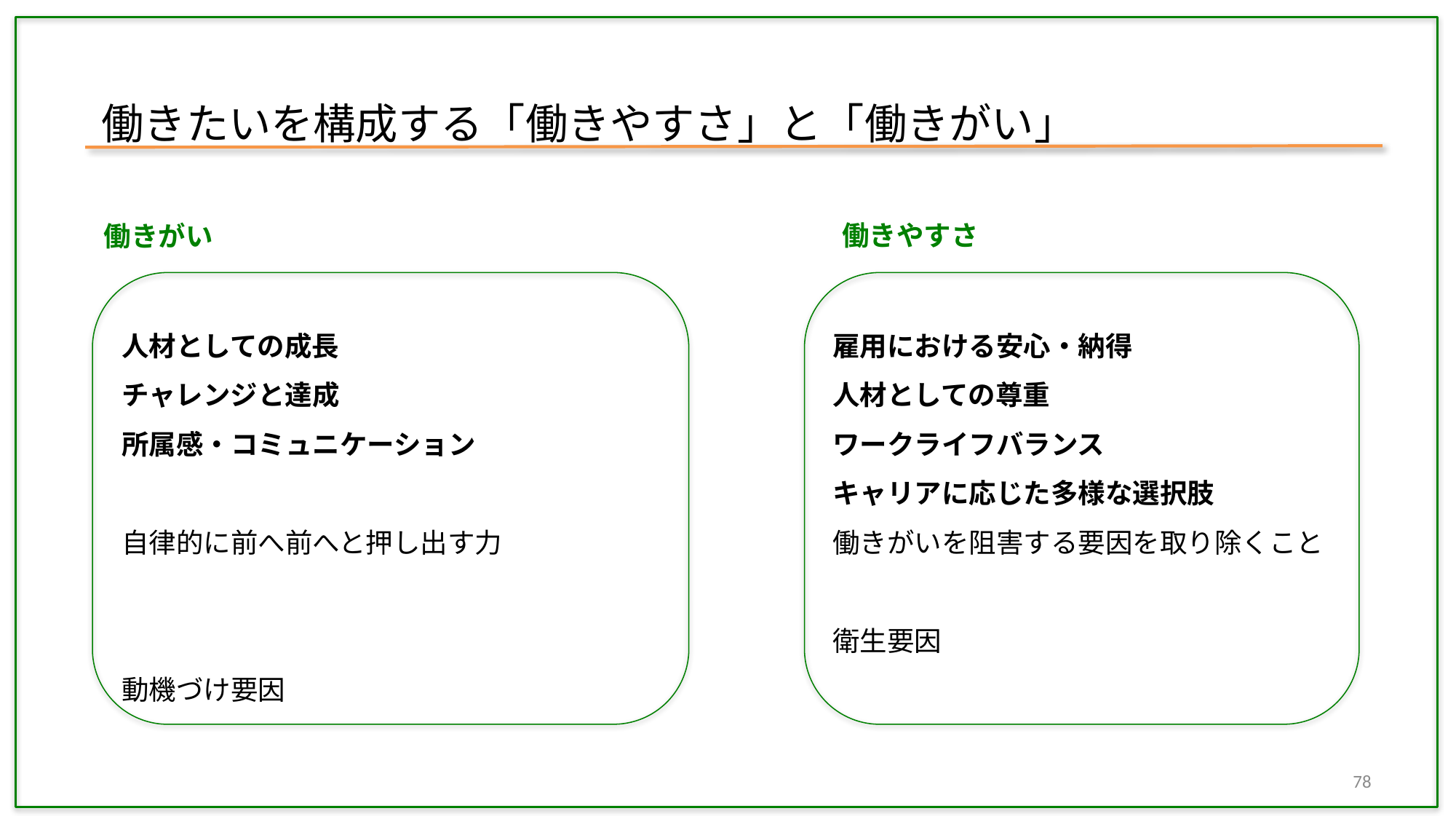

働きたいを構成する「働きやすさ」と「働きがい」
働きやすさ
働きがい

人材としての成長
チャレンジと達成
所属感・コミュニケーション

自律的に前へ前へと押し出す力

動機づけ要因
雇用における安心・納得
人材としての尊重
ワークライフバランス
キャリアに応じた多様な選択肢
働きがいを阻害する要因を取り除くこと

衛生要因
78